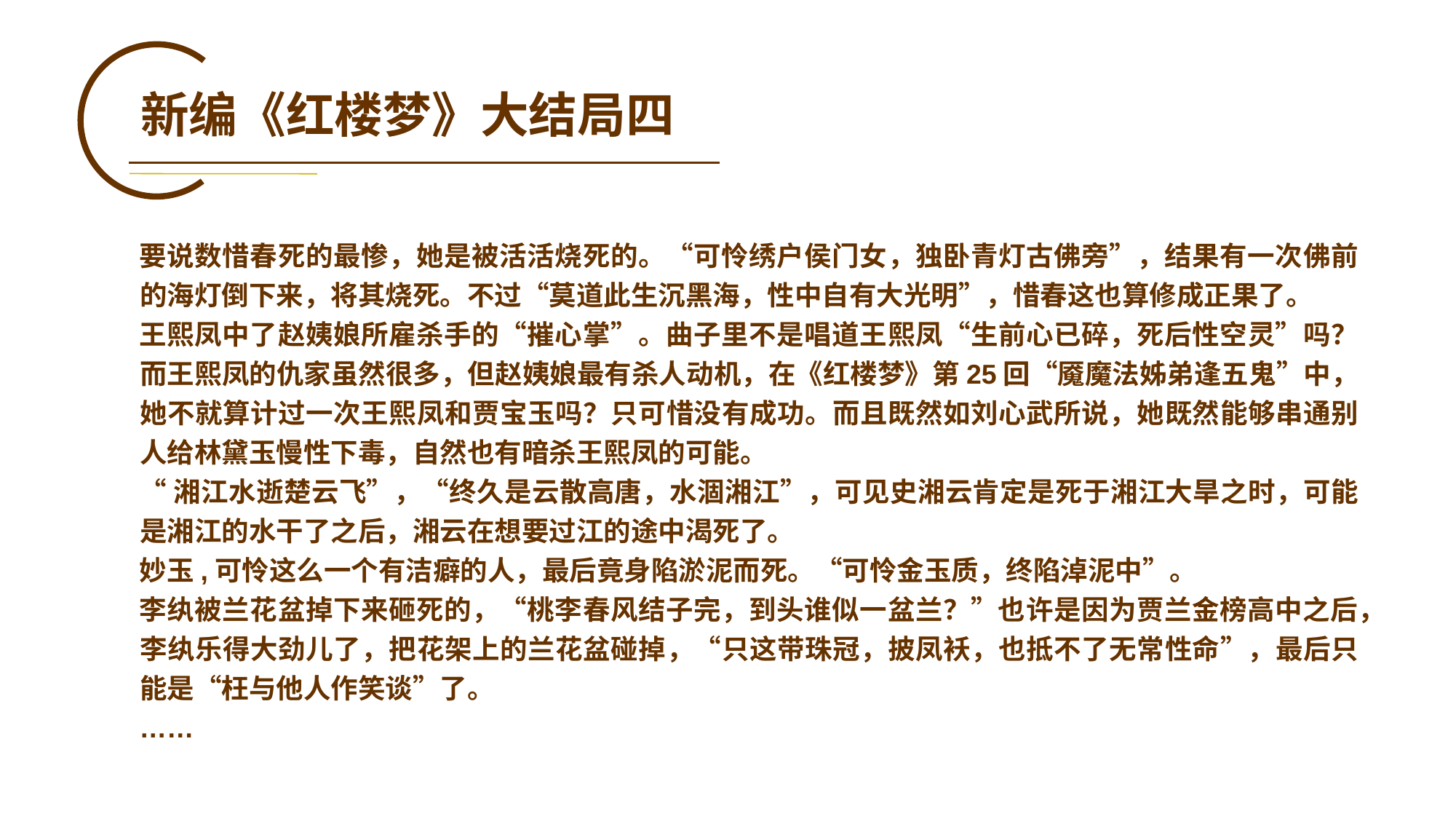

# 新编《红楼梦》大结局四

要说数惜春死的最惨，她是被活活烧死的。“可怜绣户侯门女，独卧青灯古佛旁”，结果有一次佛前的海灯倒下来，将其烧死。不过“莫道此生沉黑海，性中自有大光明”，惜春这也算修成正果了。
王熙凤中了赵姨娘所雇杀手的“摧心掌”。曲子里不是唱道王熙凤“生前心已碎，死后性空灵”吗？而王熙凤的仇家虽然很多，但赵姨娘最有杀人动机，在《红楼梦》第25回“魇魔法姊弟逢五鬼”中，她不就算计过一次王熙凤和贾宝玉吗？只可惜没有成功。而且既然如刘心武所说，她既然能够串通别人给林黛玉慢性下毒，自然也有暗杀王熙凤的可能。
“湘江水逝楚云飞”，“终久是云散高唐，水涸湘江”，可见史湘云肯定是死于湘江大旱之时，可能是湘江的水干了之后，湘云在想要过江的途中渴死了。
妙玉,可怜这么一个有洁癖的人，最后竟身陷淤泥而死。“可怜金玉质，终陷淖泥中”。
李纨被兰花盆掉下来砸死的，“桃李春风结子完，到头谁似一盆兰？”也许是因为贾兰金榜高中之后，李纨乐得大劲儿了，把花架上的兰花盆碰掉，“只这带珠冠，披凤袄，也抵不了无常性命”，最后只能是“枉与他人作笑谈”了。
……